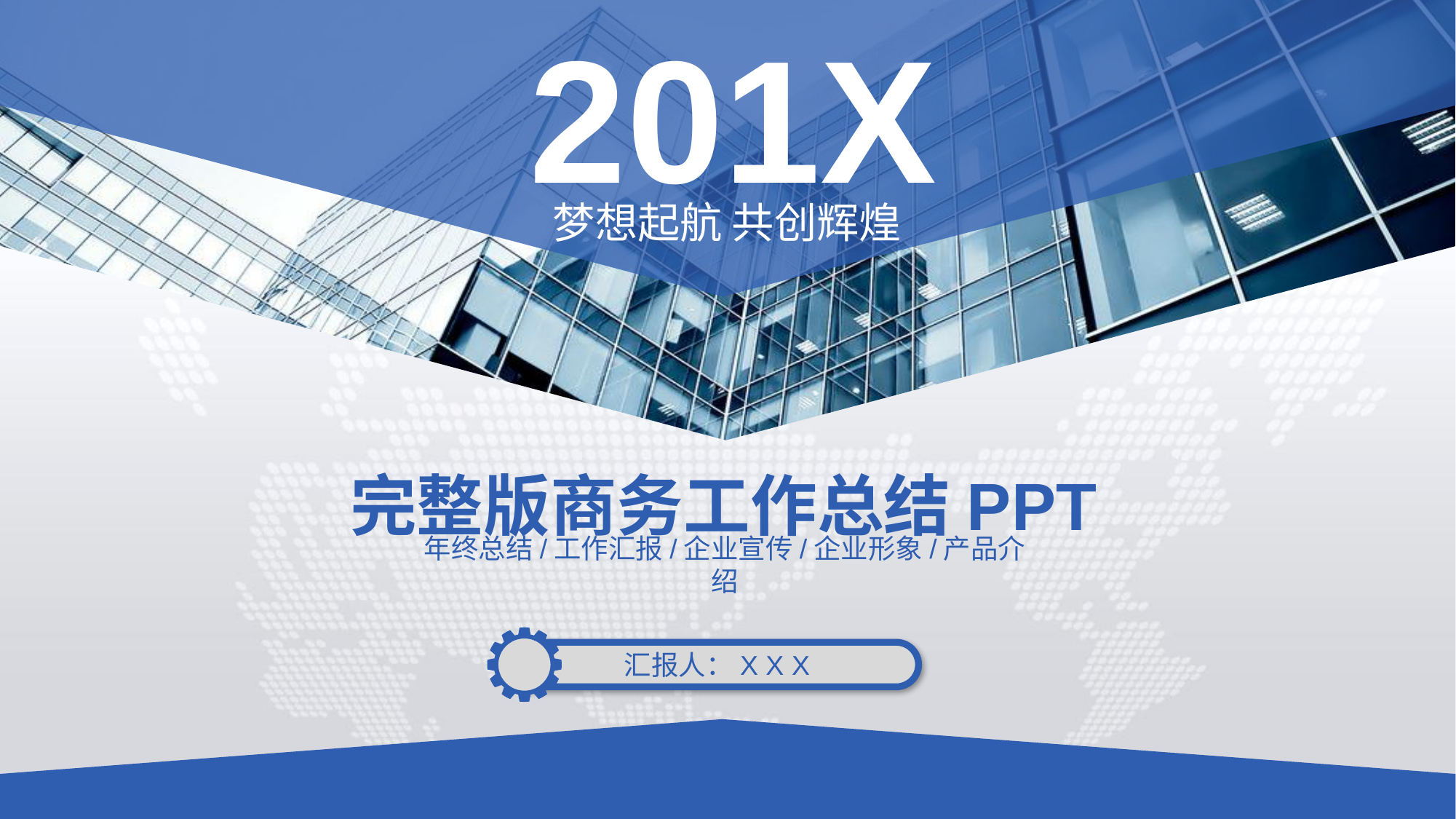

201X
梦想起航 共创辉煌
完整版商务工作总结PPT
年终总结/工作汇报/企业宣传/企业形象/产品介绍

汇报人：X X X

延时符